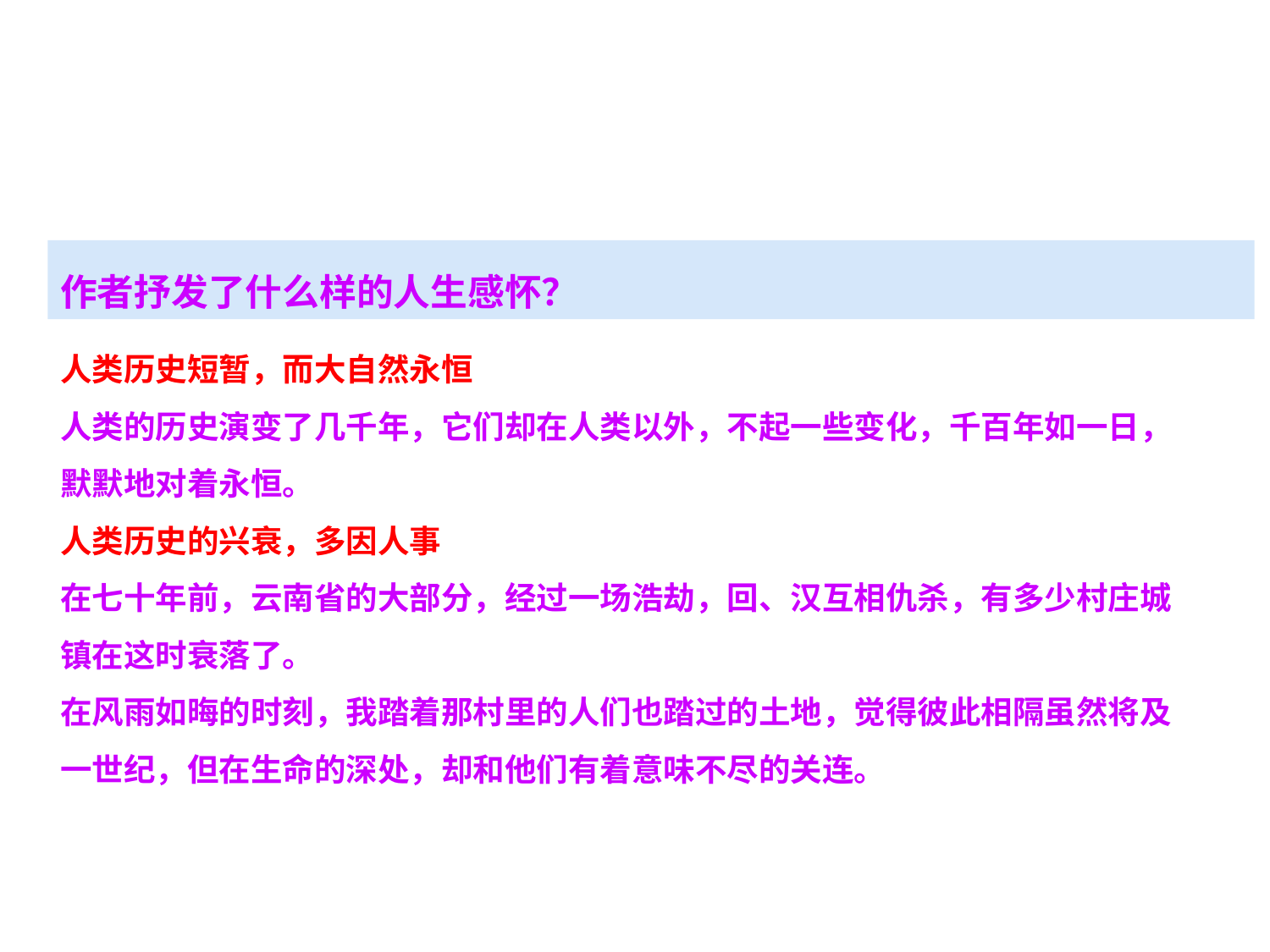

作者抒发了什么样的人生感怀？
人类历史短暂，而大自然永恒
人类的历史演变了几千年，它们却在人类以外，不起一些变化，千百年如一日，默默地对着永恒。
人类历史的兴衰，多因人事
在七十年前，云南省的大部分，经过一场浩劫，回、汉互相仇杀，有多少村庄城镇在这时衰落了。
在风雨如晦的时刻，我踏着那村里的人们也踏过的土地，觉得彼此相隔虽然将及一世纪，但在生命的深处，却和他们有着意味不尽的关连。